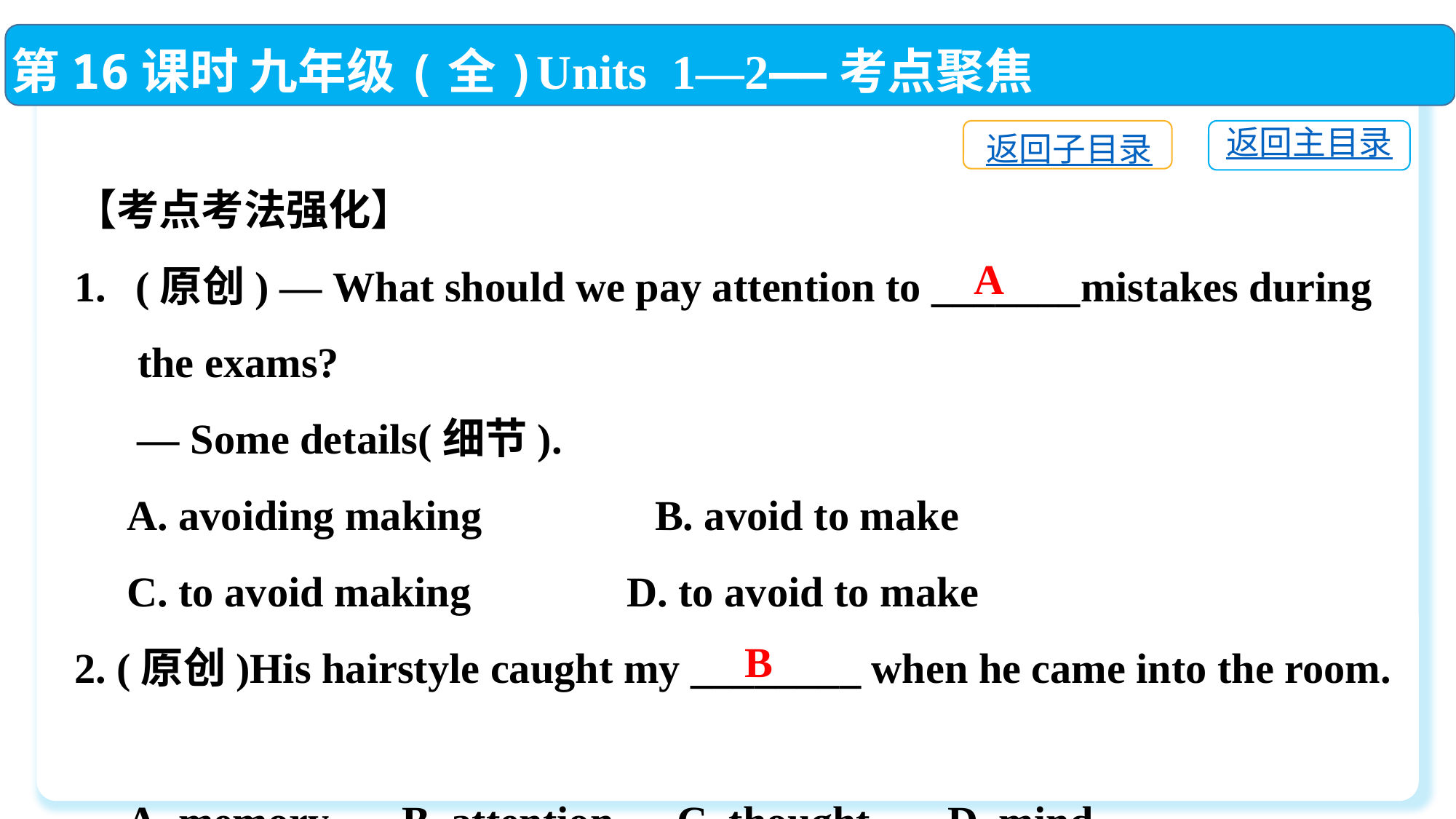

第16课时 九年级(全)Units  1—2——考点聚焦

返回子目录
返回主目录
【考点考法强化】
(原创) — What should we pay attention to _______mistakes during
      the exams?
      — Some details(细节).
     A. avoiding making　 　      B. avoid to make
     C. to avoid making	           D. to avoid to make
2. (原创)His hairstyle caught my ________ when he came into the room.
     A. memory	B. attention      C. thought	D. mind

A
B